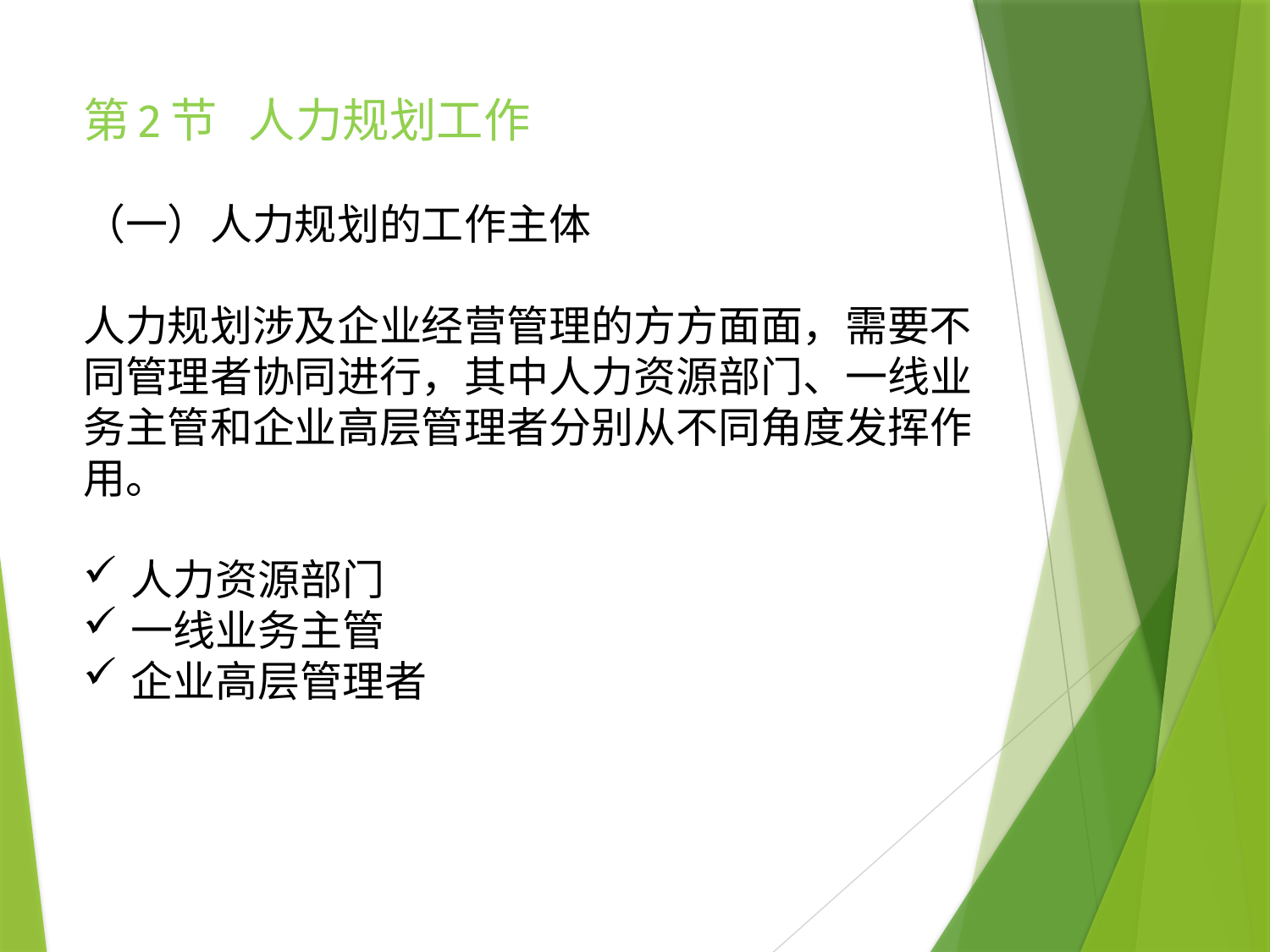

# 第2节   人力规划工作
（一）人力规划的工作主体

人力规划涉及企业经营管理的方方面面，需要不同管理者协同进行，其中人力资源部门、一线业务主管和企业高层管理者分别从不同角度发挥作用。

人力资源部门
一线业务主管
企业高层管理者